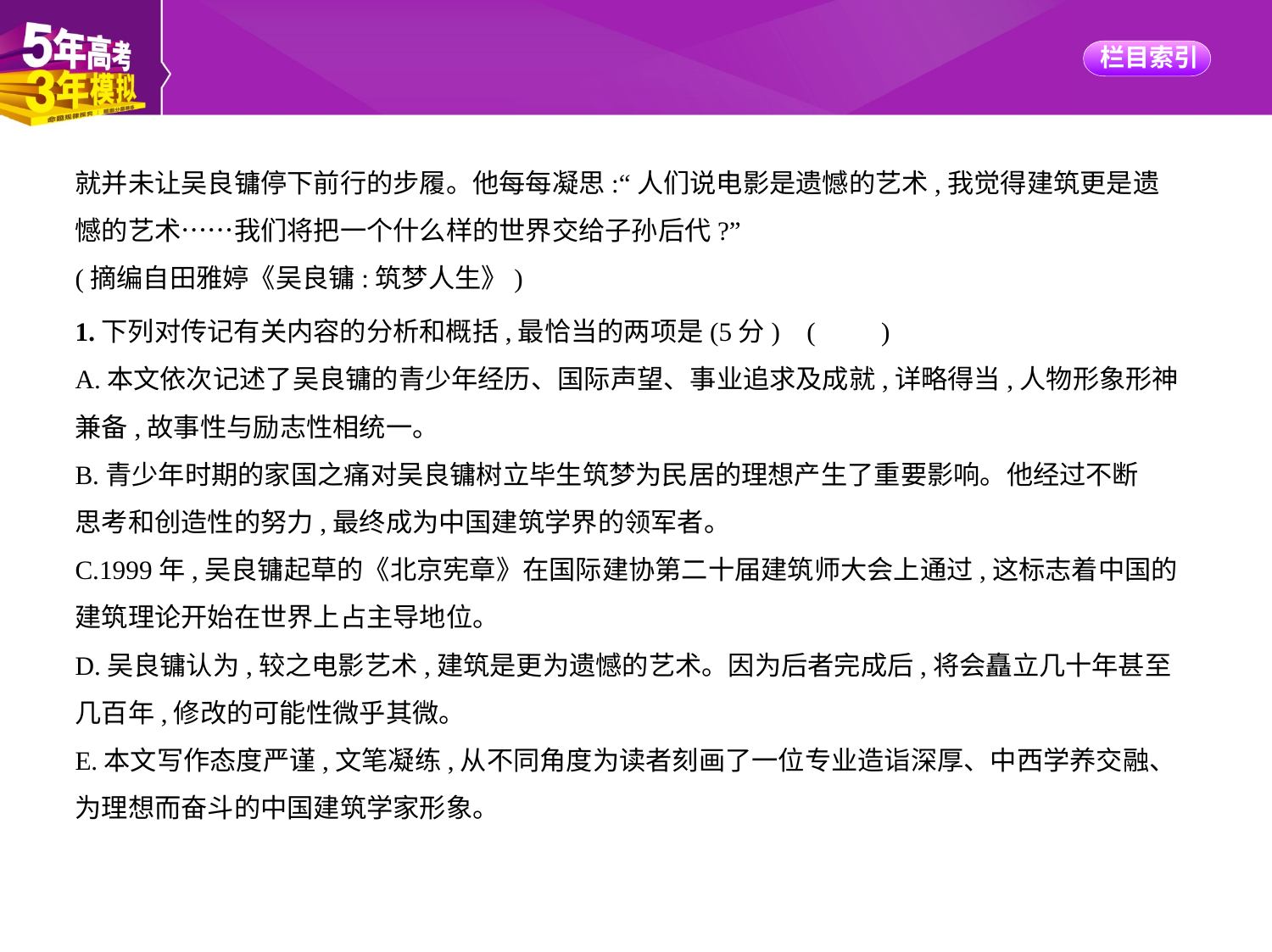

就并未让吴良镛停下前行的步履。他每每凝思:“人们说电影是遗憾的艺术,我觉得建筑更是遗
憾的艺术……我们将把一个什么样的世界交给子孙后代?”
(摘编自田雅婷《吴良镛:筑梦人生》)
1.下列对传记有关内容的分析和概括,最恰当的两项是(5分) (　　)
A.本文依次记述了吴良镛的青少年经历、国际声望、事业追求及成就,详略得当,人物形象形神
兼备,故事性与励志性相统一。
B.青少年时期的家国之痛对吴良镛树立毕生筑梦为民居的理想产生了重要影响。他经过不断
思考和创造性的努力,最终成为中国建筑学界的领军者。
C.1999年,吴良镛起草的《北京宪章》在国际建协第二十届建筑师大会上通过,这标志着中国的
建筑理论开始在世界上占主导地位。
D.吴良镛认为,较之电影艺术,建筑是更为遗憾的艺术。因为后者完成后,将会矗立几十年甚至
几百年,修改的可能性微乎其微。
E.本文写作态度严谨,文笔凝练,从不同角度为读者刻画了一位专业造诣深厚、中西学养交融、
为理想而奋斗的中国建筑学家形象。